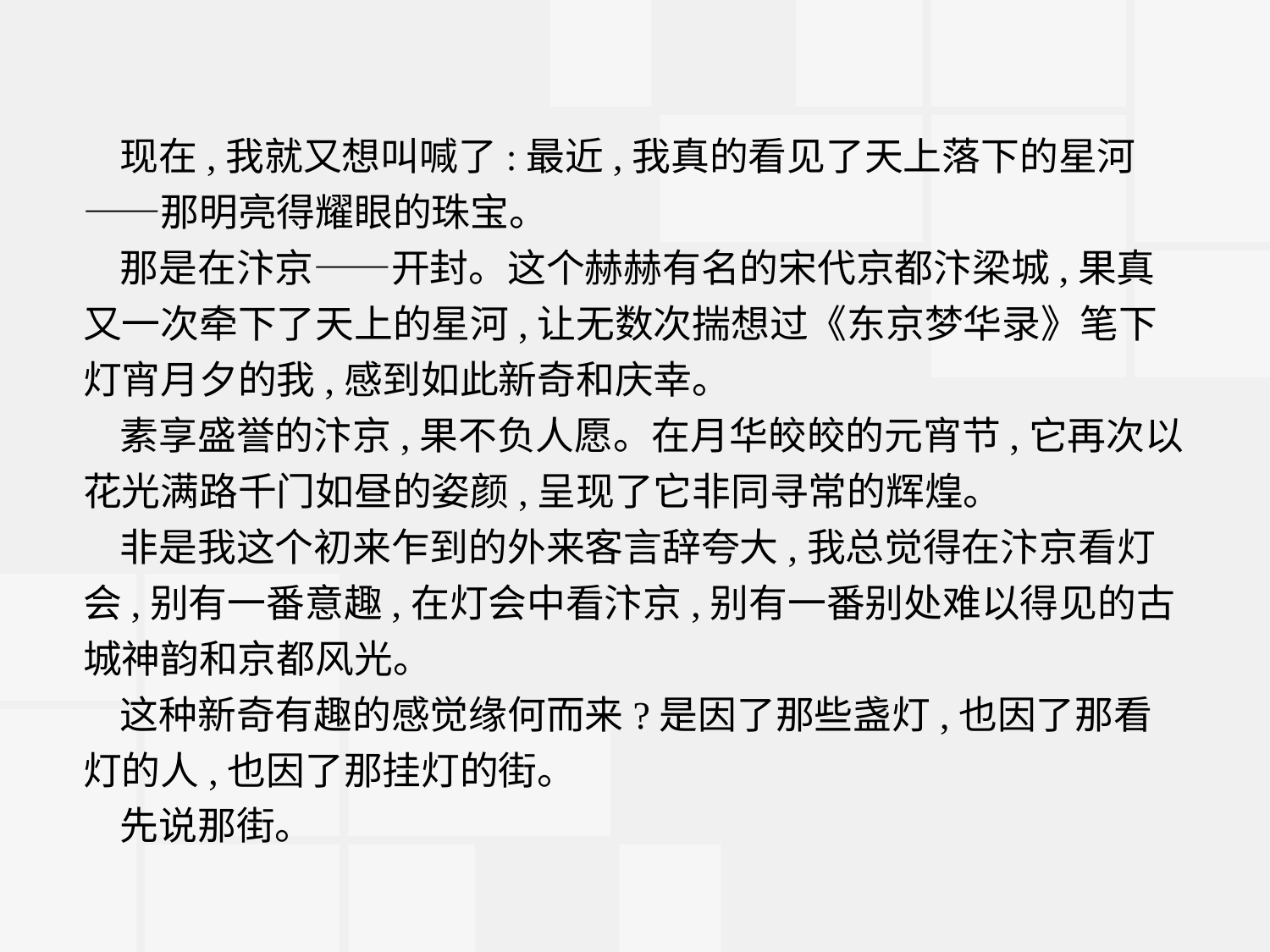

现在,我就又想叫喊了:最近,我真的看见了天上落下的星河——那明亮得耀眼的珠宝。
那是在汴京——开封。这个赫赫有名的宋代京都汴梁城,果真又一次牵下了天上的星河,让无数次揣想过《东京梦华录》笔下灯宵月夕的我,感到如此新奇和庆幸。
素享盛誉的汴京,果不负人愿。在月华皎皎的元宵节,它再次以花光满路千门如昼的姿颜,呈现了它非同寻常的辉煌。
非是我这个初来乍到的外来客言辞夸大,我总觉得在汴京看灯会,别有一番意趣,在灯会中看汴京,别有一番别处难以得见的古城神韵和京都风光。
这种新奇有趣的感觉缘何而来?是因了那些盏灯,也因了那看灯的人,也因了那挂灯的街。
先说那街。